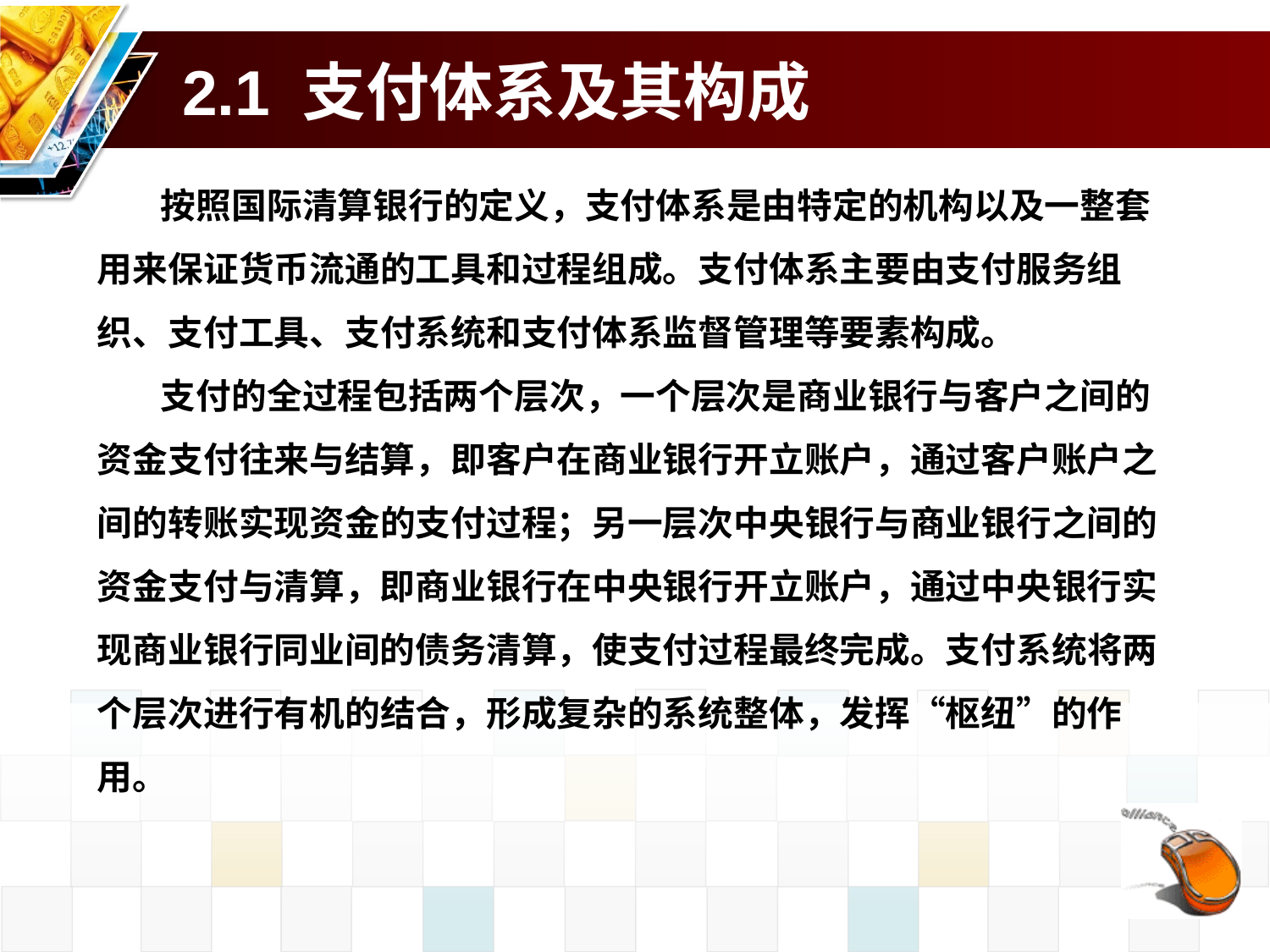

# 2.1 支付体系及其构成
按照国际清算银行的定义，支付体系是由特定的机构以及一整套用来保证货币流通的工具和过程组成。支付体系主要由支付服务组织、支付工具、支付系统和支付体系监督管理等要素构成。
支付的全过程包括两个层次，一个层次是商业银行与客户之间的资金支付往来与结算，即客户在商业银行开立账户，通过客户账户之间的转账实现资金的支付过程；另一层次中央银行与商业银行之间的资金支付与清算，即商业银行在中央银行开立账户，通过中央银行实现商业银行同业间的债务清算，使支付过程最终完成。支付系统将两个层次进行有机的结合，形成复杂的系统整体，发挥“枢纽”的作用。